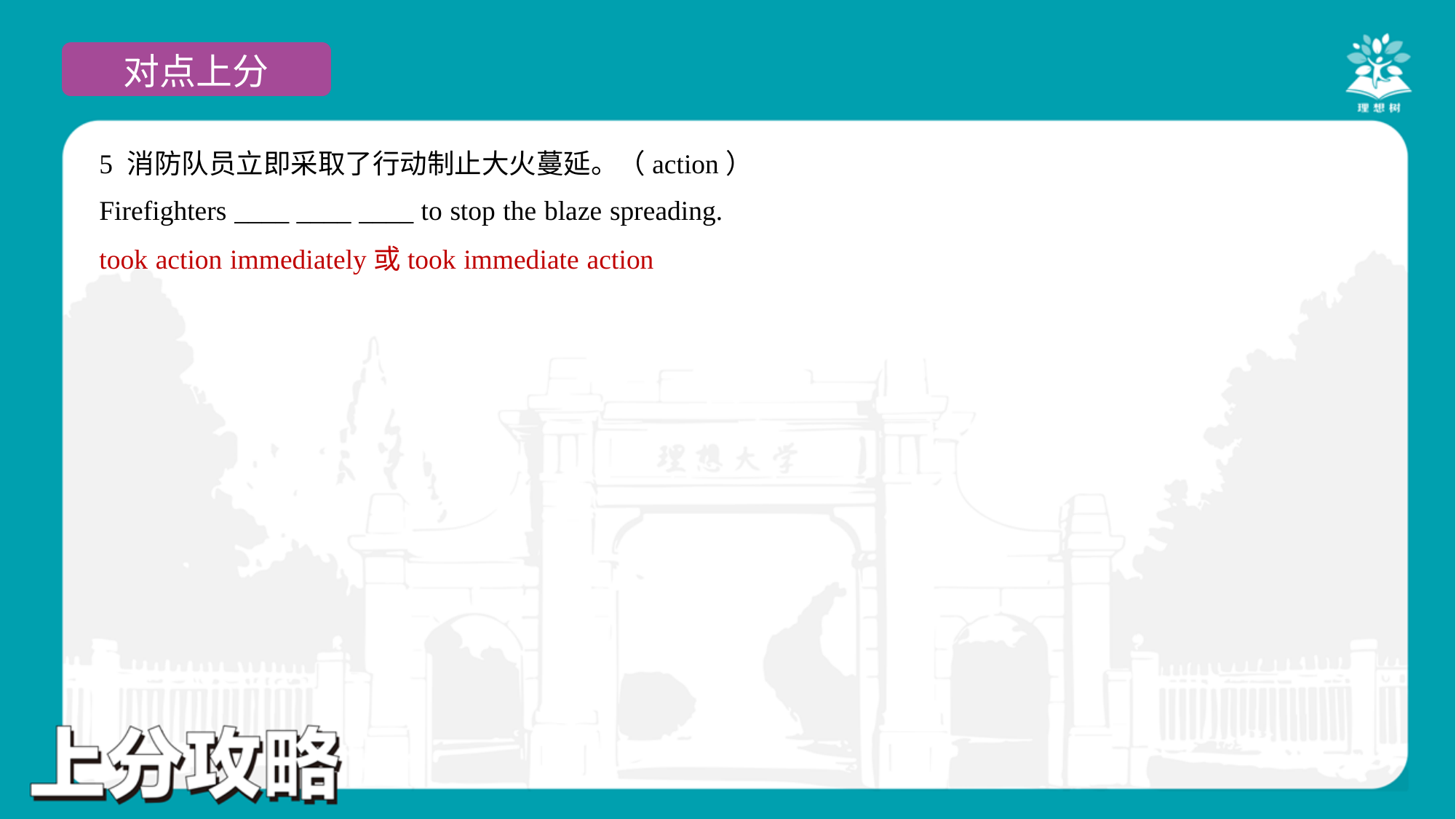

5 消防队员立即采取了行动制止大火蔓延。（action）
Firefighters ____ ____ ____ to stop the blaze spreading.
took action immediately或took immediate action